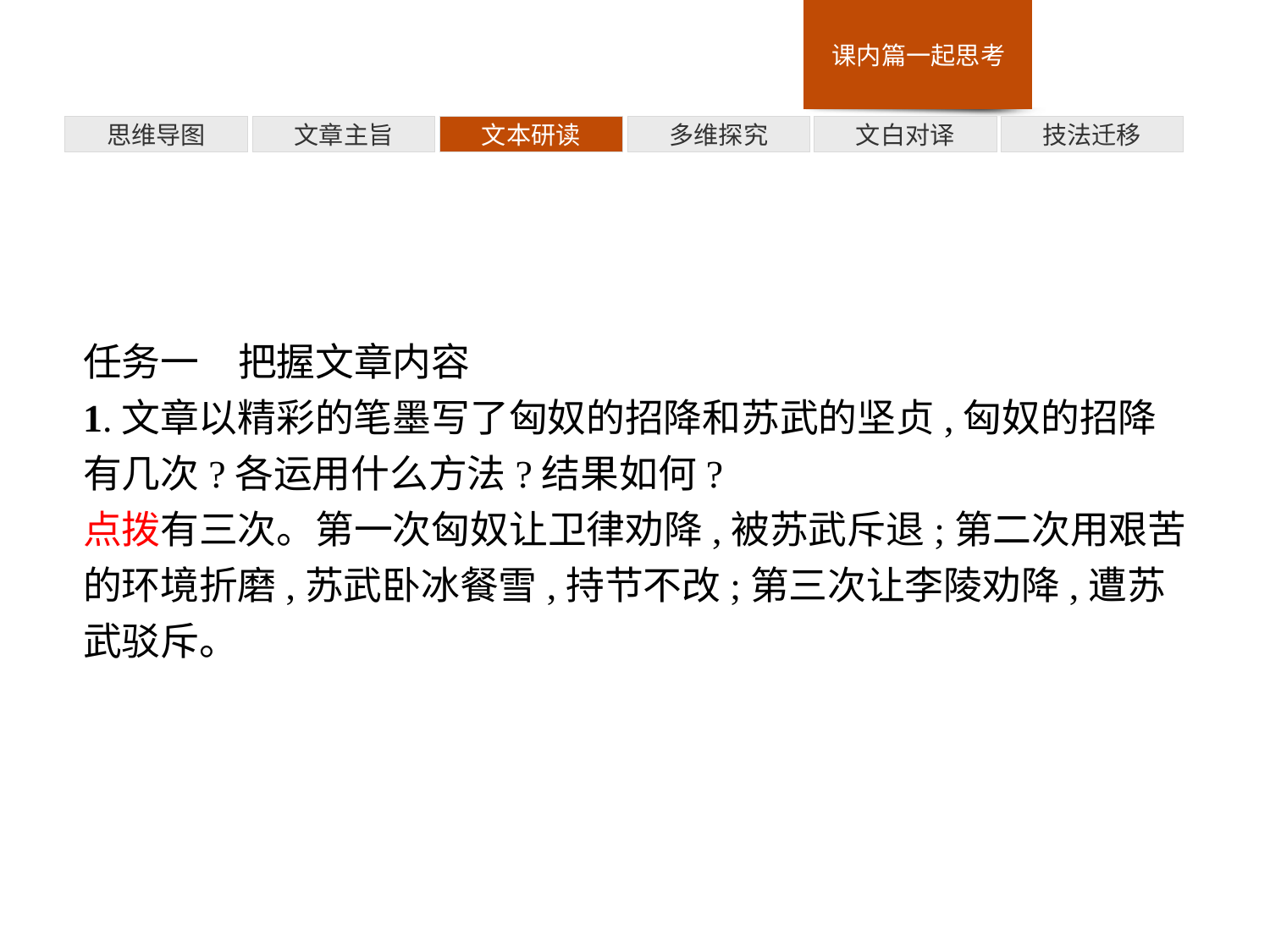

多维探究
思维导图
文章主旨
文本研读
文白对译
技法迁移
任务一　把握文章内容
1.文章以精彩的笔墨写了匈奴的招降和苏武的坚贞,匈奴的招降有几次?各运用什么方法?结果如何?
点拨有三次。第一次匈奴让卫律劝降,被苏武斥退;第二次用艰苦的环境折磨,苏武卧冰餐雪,持节不改;第三次让李陵劝降,遭苏武驳斥。